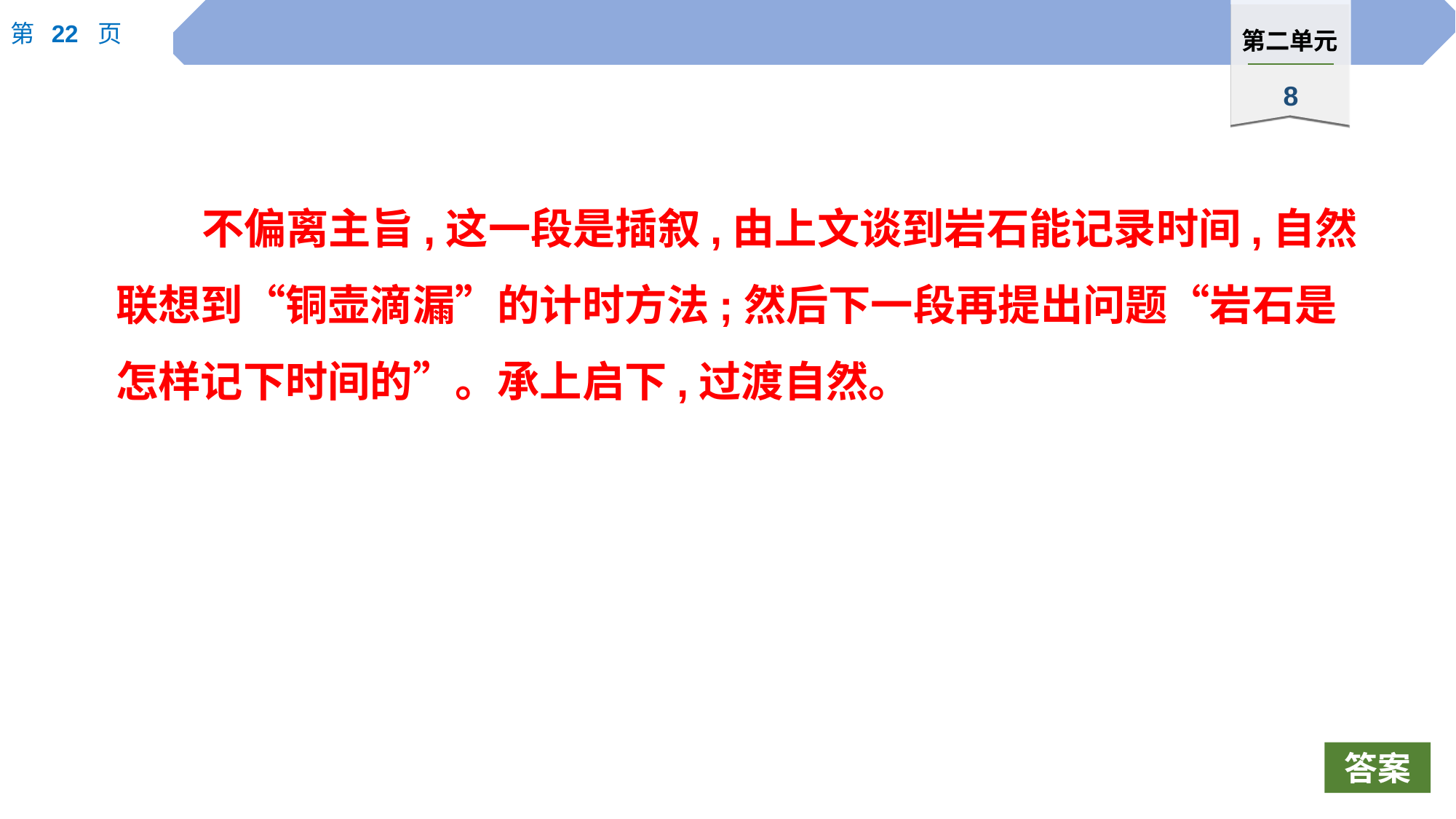

不偏离主旨,这一段是插叙,由上文谈到岩石能记录时间,自然联想到“铜壶滴漏”的计时方法;然后下一段再提出问题“岩石是怎样记下时间的”。承上启下,过渡自然。
答案